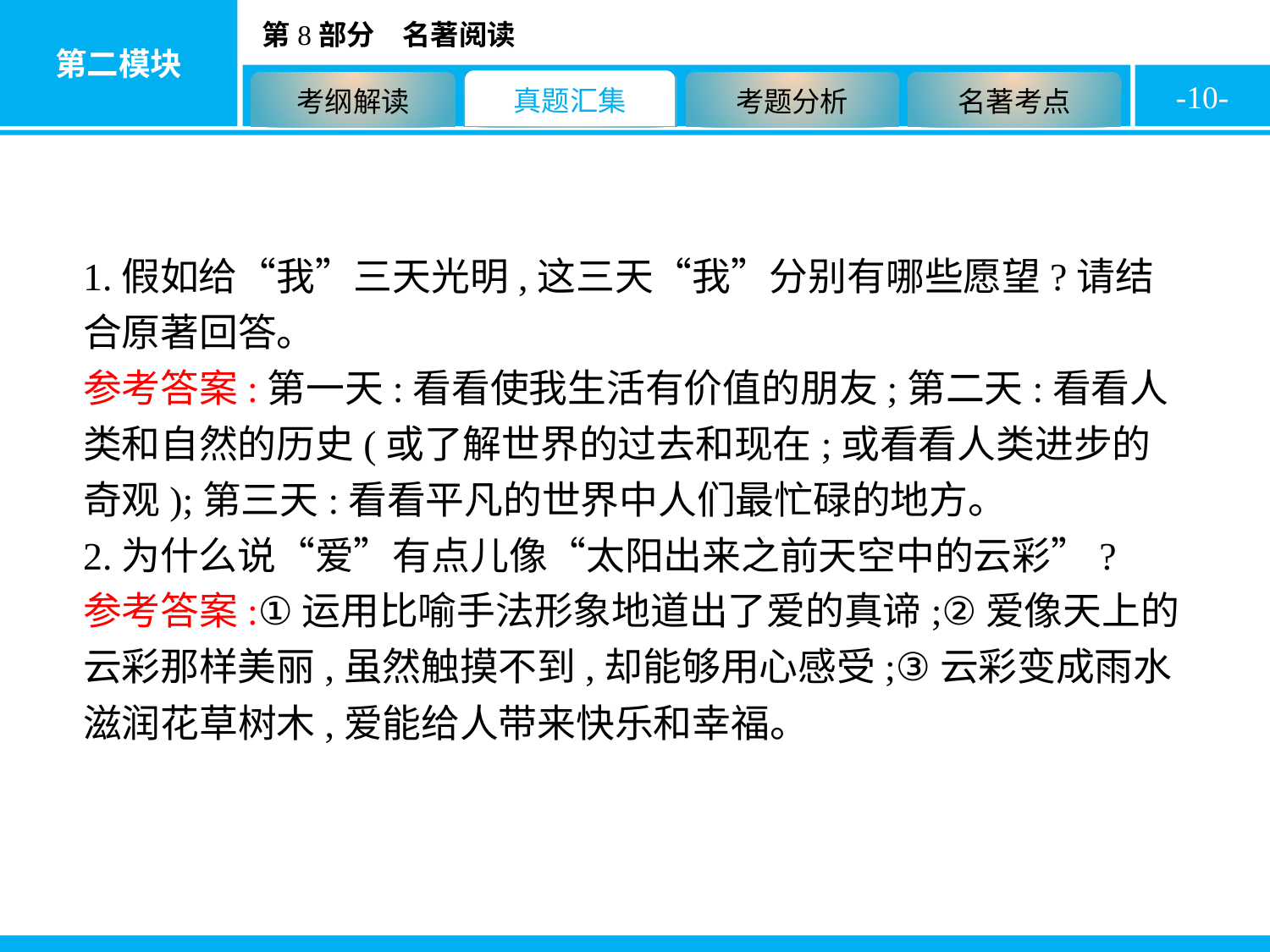

-10-
1.假如给“我”三天光明,这三天“我”分别有哪些愿望?请结合原著回答。
参考答案:第一天:看看使我生活有价值的朋友;第二天:看看人类和自然的历史(或了解世界的过去和现在;或看看人类进步的奇观);第三天:看看平凡的世界中人们最忙碌的地方。
2.为什么说“爱”有点儿像“太阳出来之前天空中的云彩”?
参考答案:①运用比喻手法形象地道出了爱的真谛;②爱像天上的云彩那样美丽,虽然触摸不到,却能够用心感受;③云彩变成雨水滋润花草树木,爱能给人带来快乐和幸福。